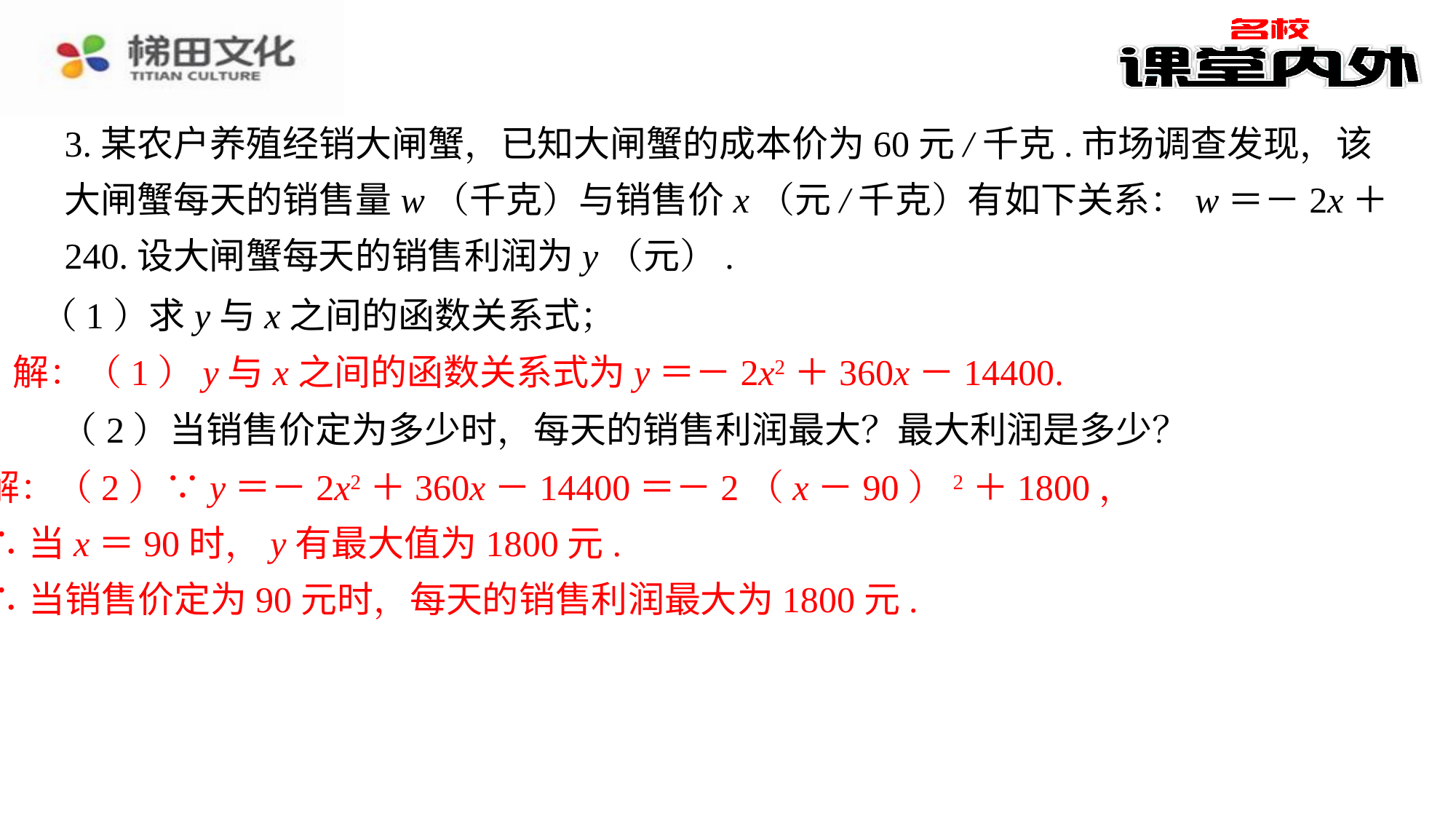

3.某农户养殖经销大闸蟹，已知大闸蟹的成本价为60元/千克.市场调查发现，该大闸蟹每天的销售量w（千克）与销售价x（元/千克）有如下关系：w＝－2x＋240.设大闸蟹每天的销售利润为y（元）.
（1）求y与x之间的函数关系式；
解：（1）y与x之间的函数关系式为y＝－2x2＋360x－14400.
（2）当销售价定为多少时，每天的销售利润最大？最大利润是多少？
解：（2）∵y＝－2x2＋360x－14400＝－2（x－90）2＋1800，
∴当x＝90时，y有最大值为1800元.
∴当销售价定为90元时，每天的销售利润最大为1800元.